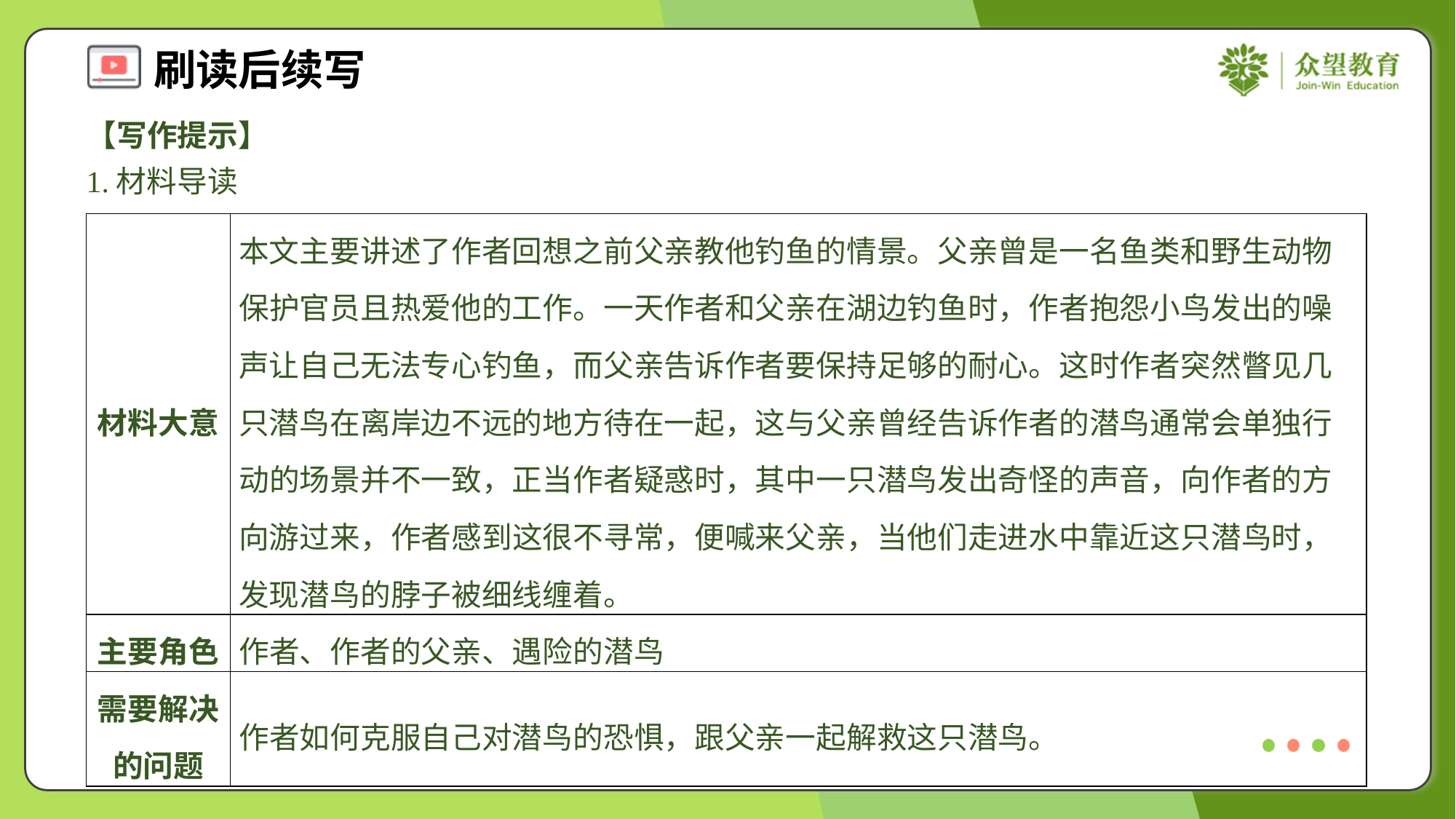

【写作提示】
1.材料导读
| 材料大意 | 本文主要讲述了作者回想之前父亲教他钓鱼的情景。父亲曾是一名鱼类和野生动物保护官员且热爱他的工作。一天作者和父亲在湖边钓鱼时，作者抱怨小鸟发出的噪声让自己无法专心钓鱼，而父亲告诉作者要保持足够的耐心。这时作者突然瞥见几只潜鸟在离岸边不远的地方待在一起，这与父亲曾经告诉作者的潜鸟通常会单独行动的场景并不一致，正当作者疑惑时，其中一只潜鸟发出奇怪的声音，向作者的方向游过来，作者感到这很不寻常，便喊来父亲，当他们走进水中靠近这只潜鸟时，发现潜鸟的脖子被细线缠着。 |
| --- | --- |
| 主要角色 | 作者、作者的父亲、遇险的潜鸟 |
| 需要解决的问题 | 作者如何克服自己对潜鸟的恐惧，跟父亲一起解救这只潜鸟。 |